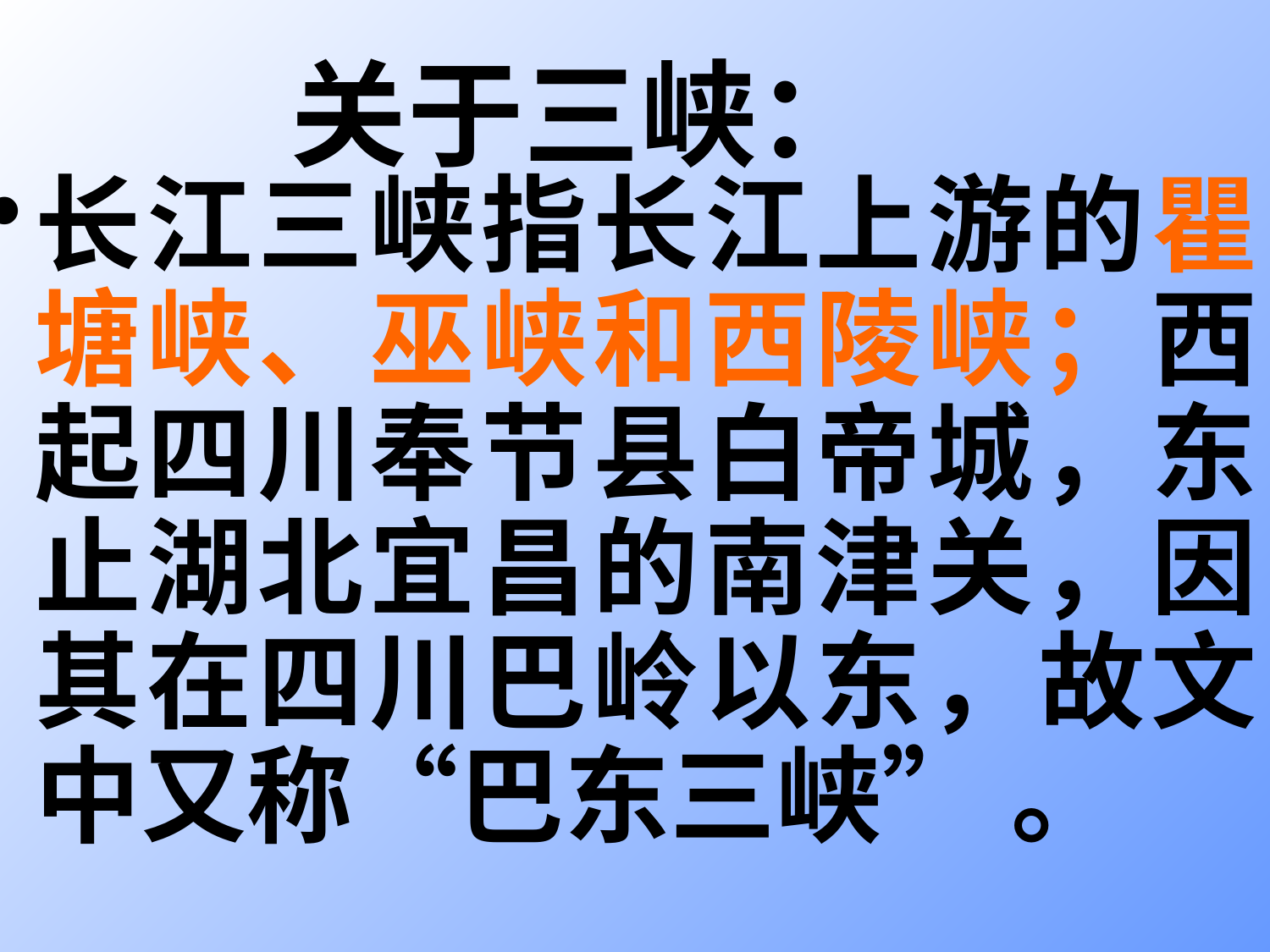

# 关于三峡：
长江三峡指长江上游的瞿塘峡、巫峡和西陵峡；西起四川奉节县白帝城，东止湖北宜昌的南津关，因其在四川巴岭以东，故文中又称“巴东三峡” 。